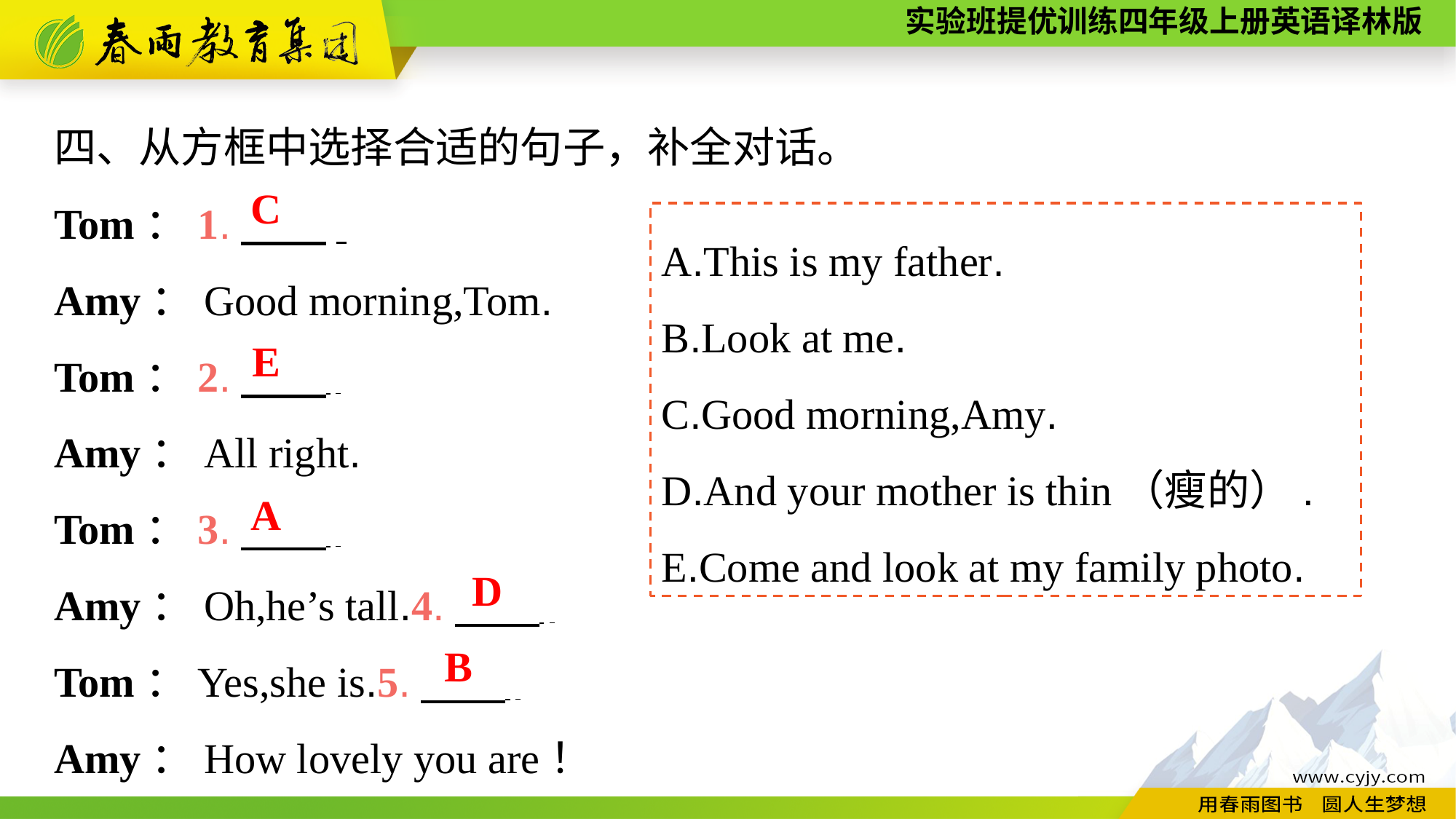

四、从方框中选择合适的句子，补全对话。
Tom：1.　　.
Amy：Good morning,Tom.
Tom：2.　　 .
Amy：All right.
Tom：3.　　 .
Amy：Oh,he’s tall.4.　　 .
Tom：Yes,she is.5.　　 .
Amy：How lovely you are！
C
A.This is my father.
B.Look at me.
C.Good morning,Amy.
D.And your mother is thin（瘦的）.
E.Come and look at my family photo.
E
A
D
B